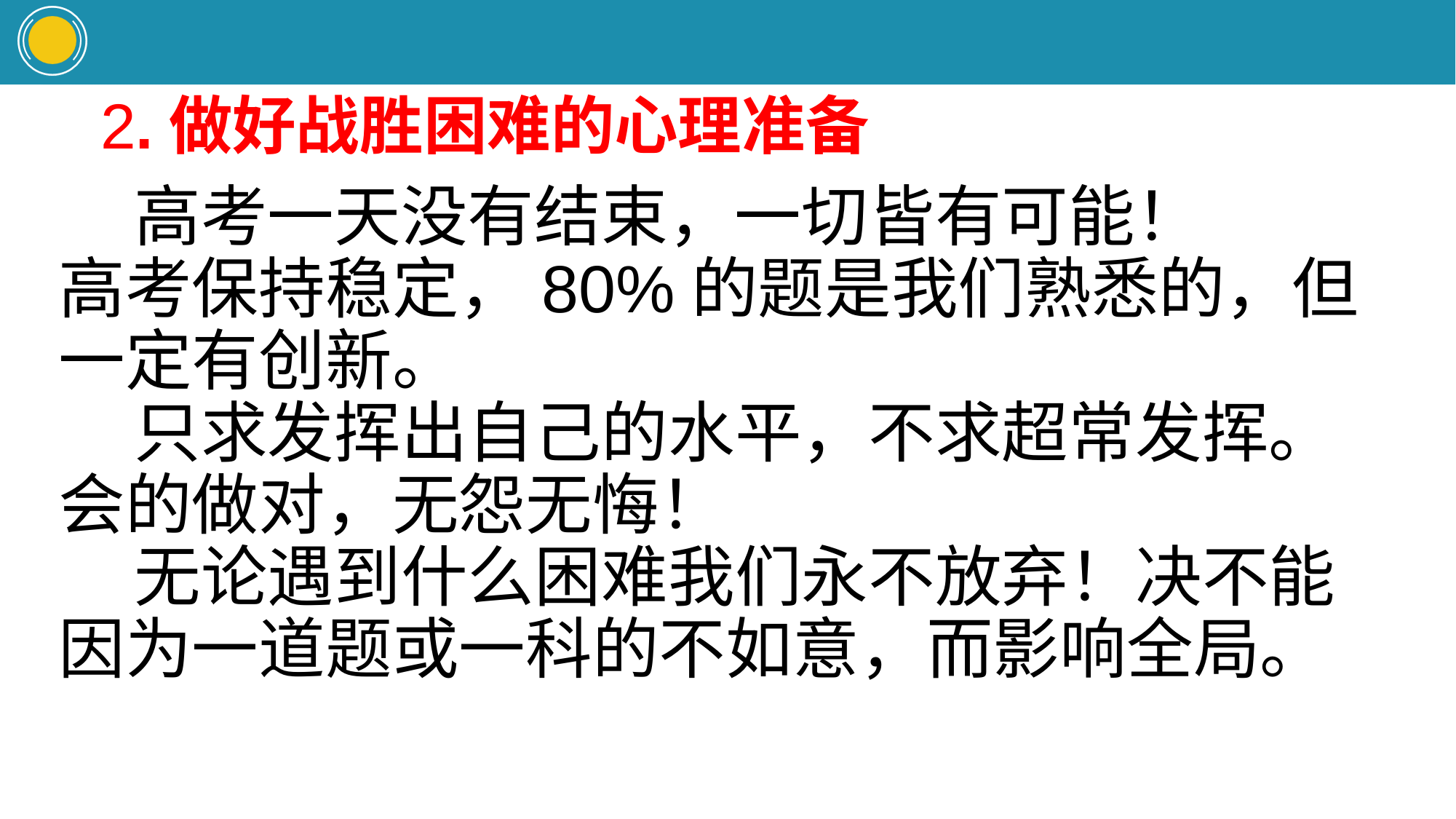

# 2.做好战胜困难的心理准备
    高考一天没有结束，一切皆有可能！
高考保持稳定，80%的题是我们熟悉的，但一定有创新。
    只求发挥出自己的水平，不求超常发挥。会的做对，无怨无悔！
    无论遇到什么困难我们永不放弃！决不能因为一道题或一科的不如意，而影响全局。